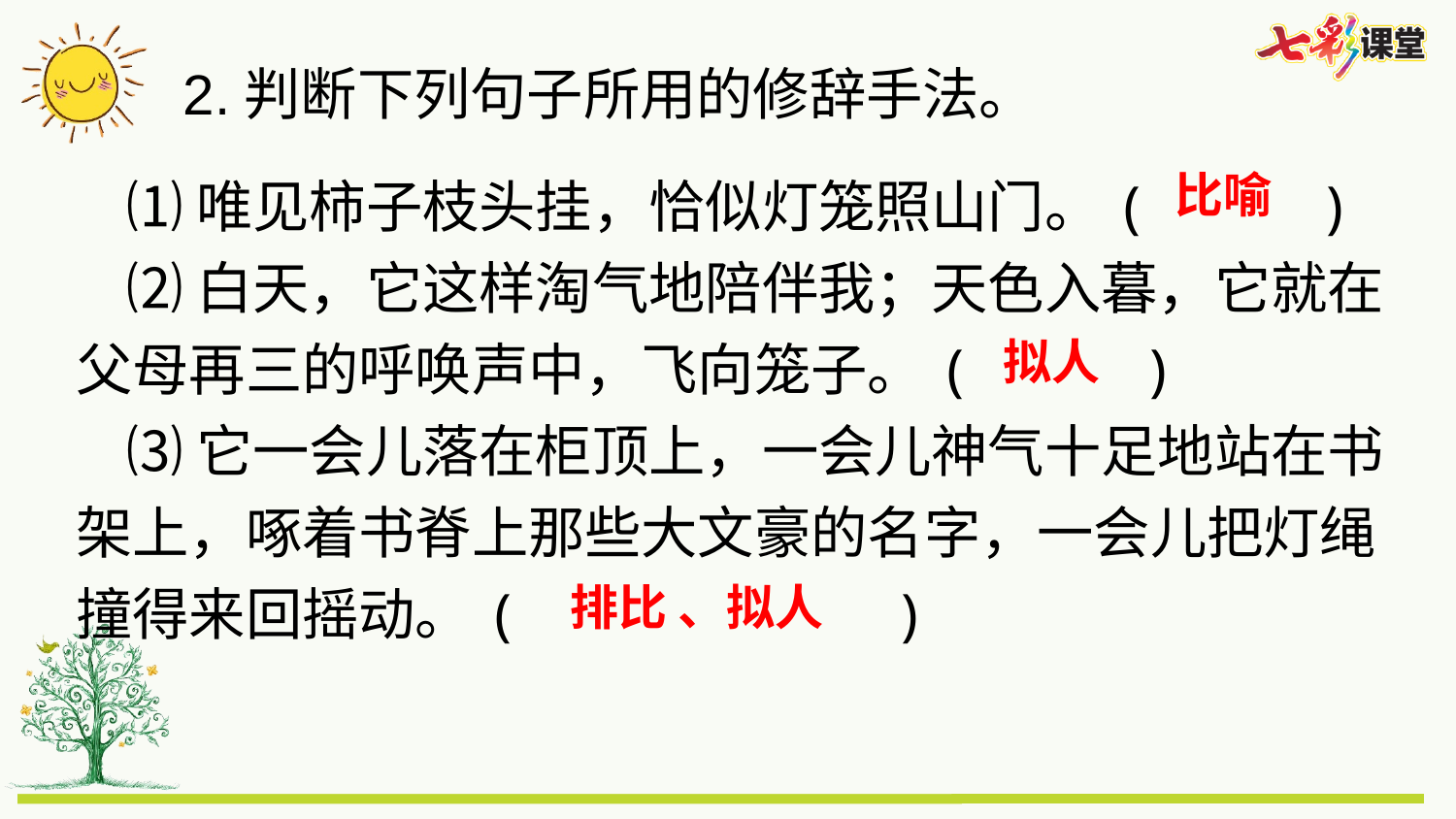

2.判断下列句子所用的修辞手法。
    ⑴唯见柿子枝头挂，恰似灯笼照山门。(     )
    ⑵白天，它这样淘气地陪伴我；天色入暮，它就在父母再三的呼唤声中，飞向笼子。(     )
    ⑶它一会儿落在柜顶上，一会儿神气十足地站在书架上，啄着书脊上那些大文豪的名字，一会儿把灯绳撞得来回摇动。(           )
比喻
拟人
排比 、拟人